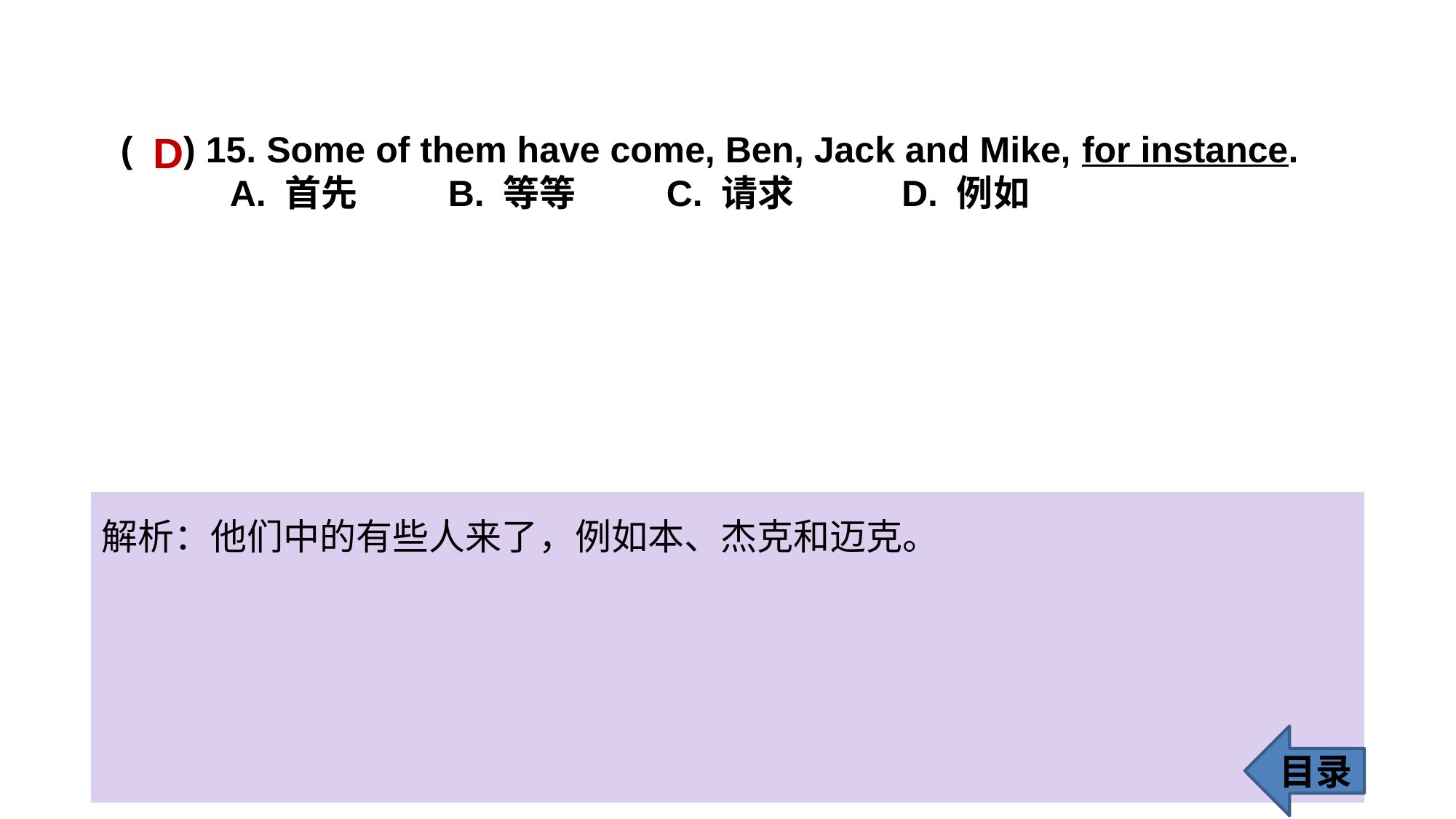

(     ) 15. Some of them have come, Ben, Jack and Mike, for instance.
	A. 首先 	B. 等等 	C. 请求	 D. 例如
D

解析：他们中的有些人来了，例如本、杰克和迈克。
目录
21